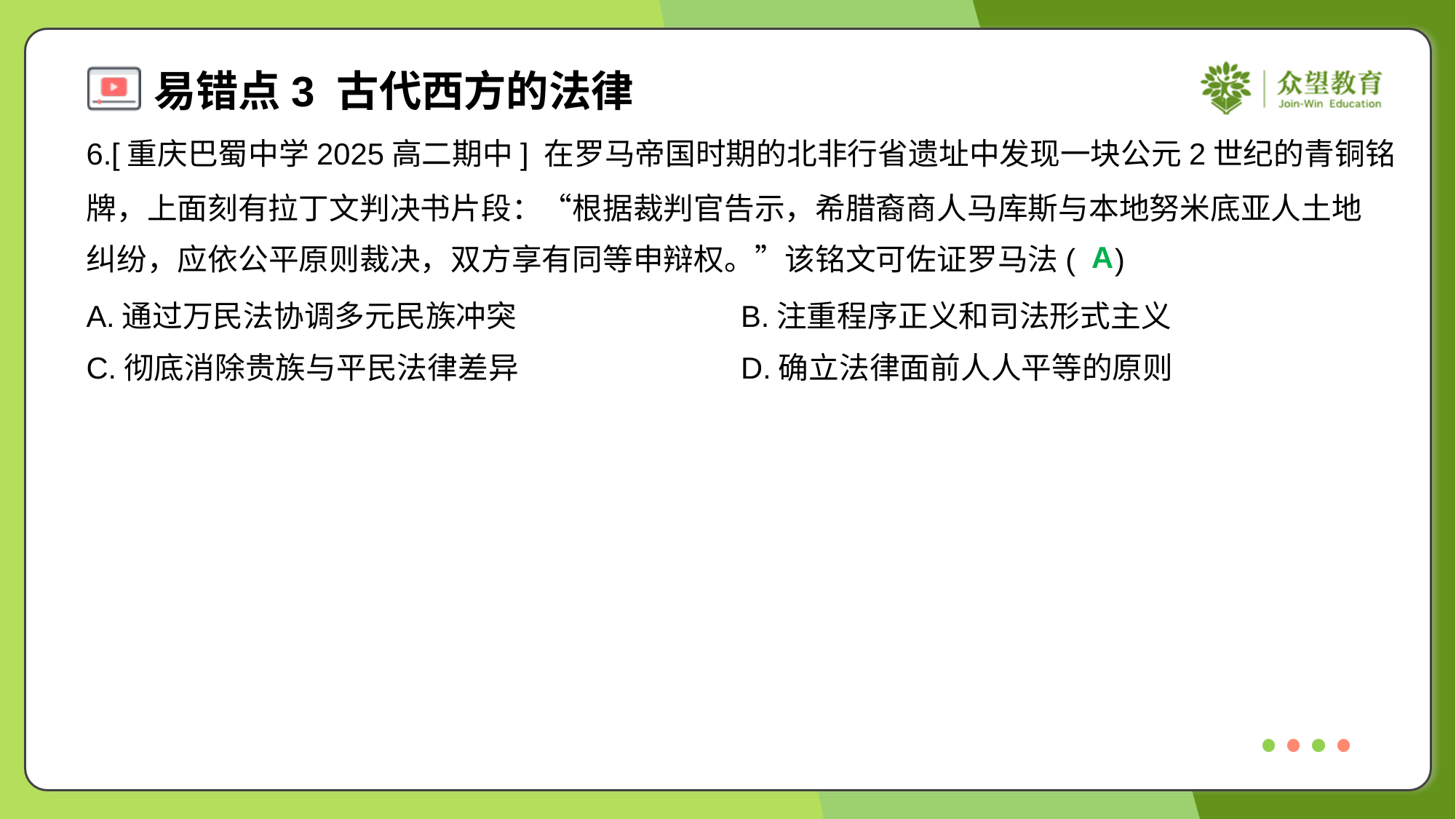

6.[重庆巴蜀中学2025高二期中] 在罗马帝国时期的北非行省遗址中发现一块公元2世纪的青铜铭
牌，上面刻有拉丁文判决书片段：“根据裁判官告示，希腊裔商人马库斯与本地努米底亚人土地
纠纷，应依公平原则裁决，双方享有同等申辩权。”该铭文可佐证罗马法(     )
A
A.通过万民法协调多元民族冲突	B.注重程序正义和司法形式主义
C.彻底消除贵族与平民法律差异	D.确立法律面前人人平等的原则